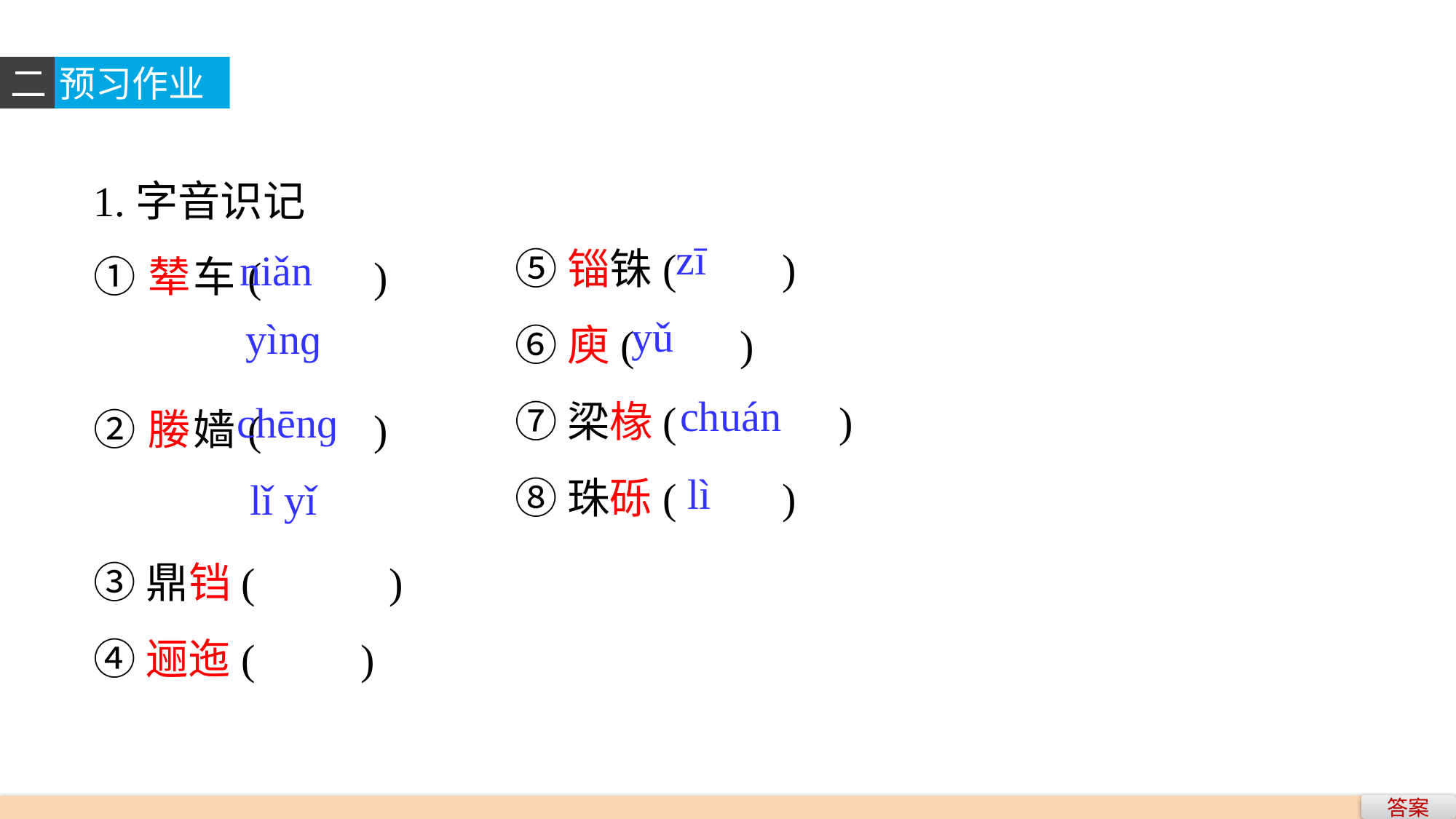

二
预习作业
1.字音识记
①辇车(　　)
②媵嫱(　　)
③鼎铛(　　   )
④逦迤(　　)
⑤锱铢(　　)
⑥庾(　　)
⑦梁椽(　　      )
⑧珠砾(　　)
zī
niǎn
yǔ
yìnɡ
chuán
chēnɡ
lì
lǐ yǐ
答案